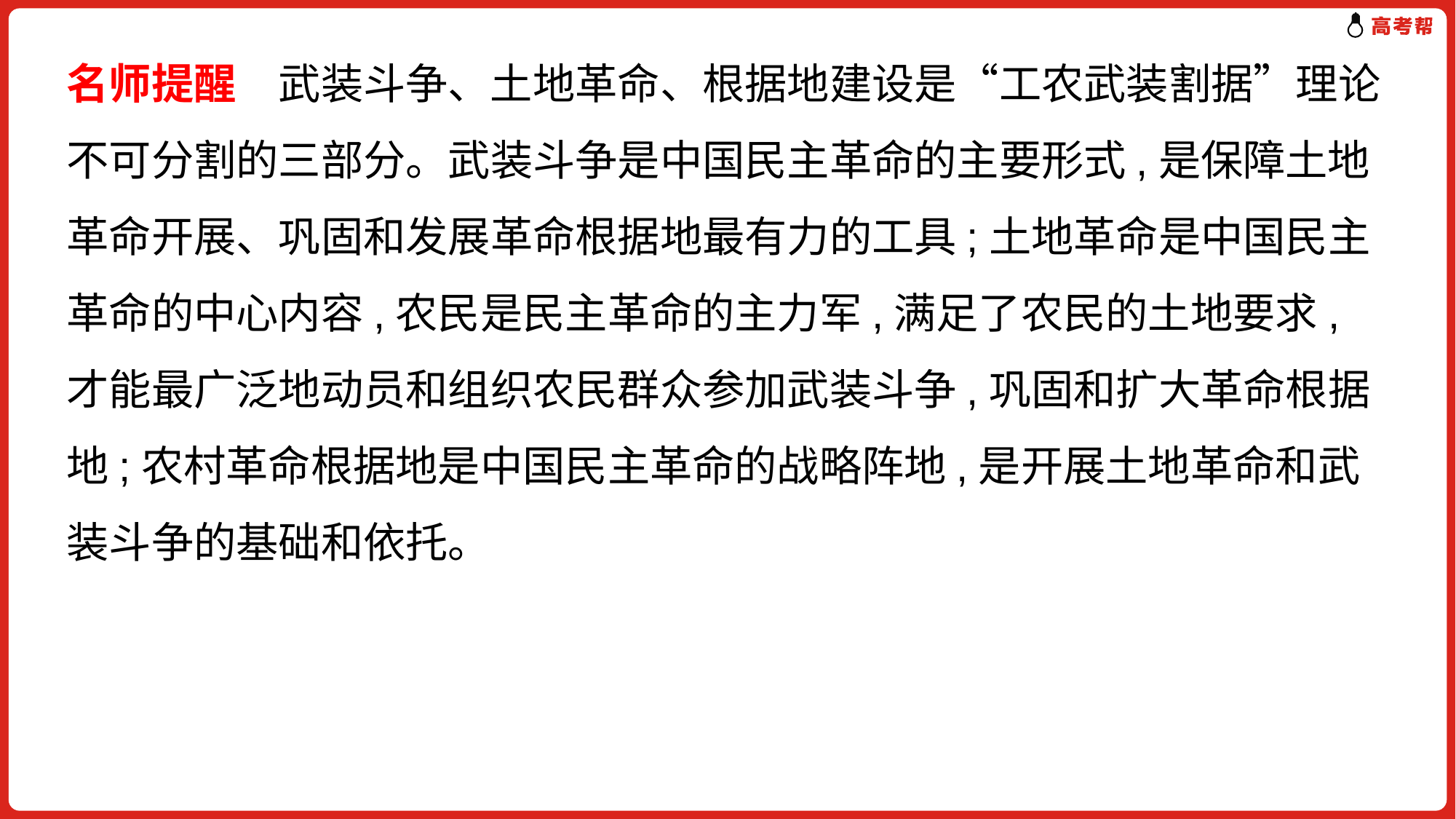

名师提醒　武装斗争、土地革命、根据地建设是“工农武装割据”理论不可分割的三部分。武装斗争是中国民主革命的主要形式,是保障土地革命开展、巩固和发展革命根据地最有力的工具;土地革命是中国民主革命的中心内容,农民是民主革命的主力军,满足了农民的土地要求,才能最广泛地动员和组织农民群众参加武装斗争,巩固和扩大革命根据地;农村革命根据地是中国民主革命的战略阵地,是开展土地革命和武装斗争的基础和依托。